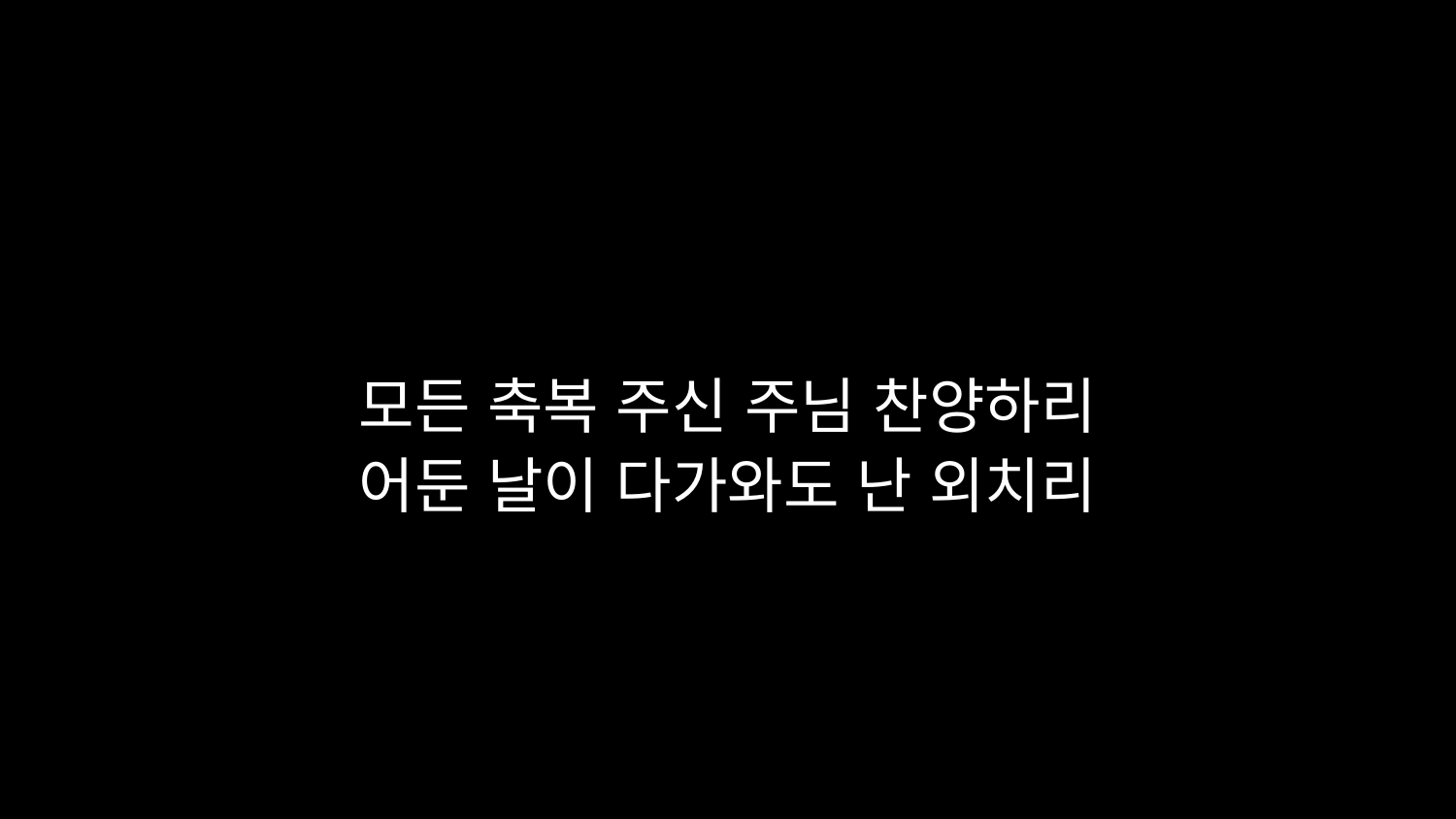

# 모든 축복 주신 주님 찬양하리 어둔 날이 다가와도 난 외치리